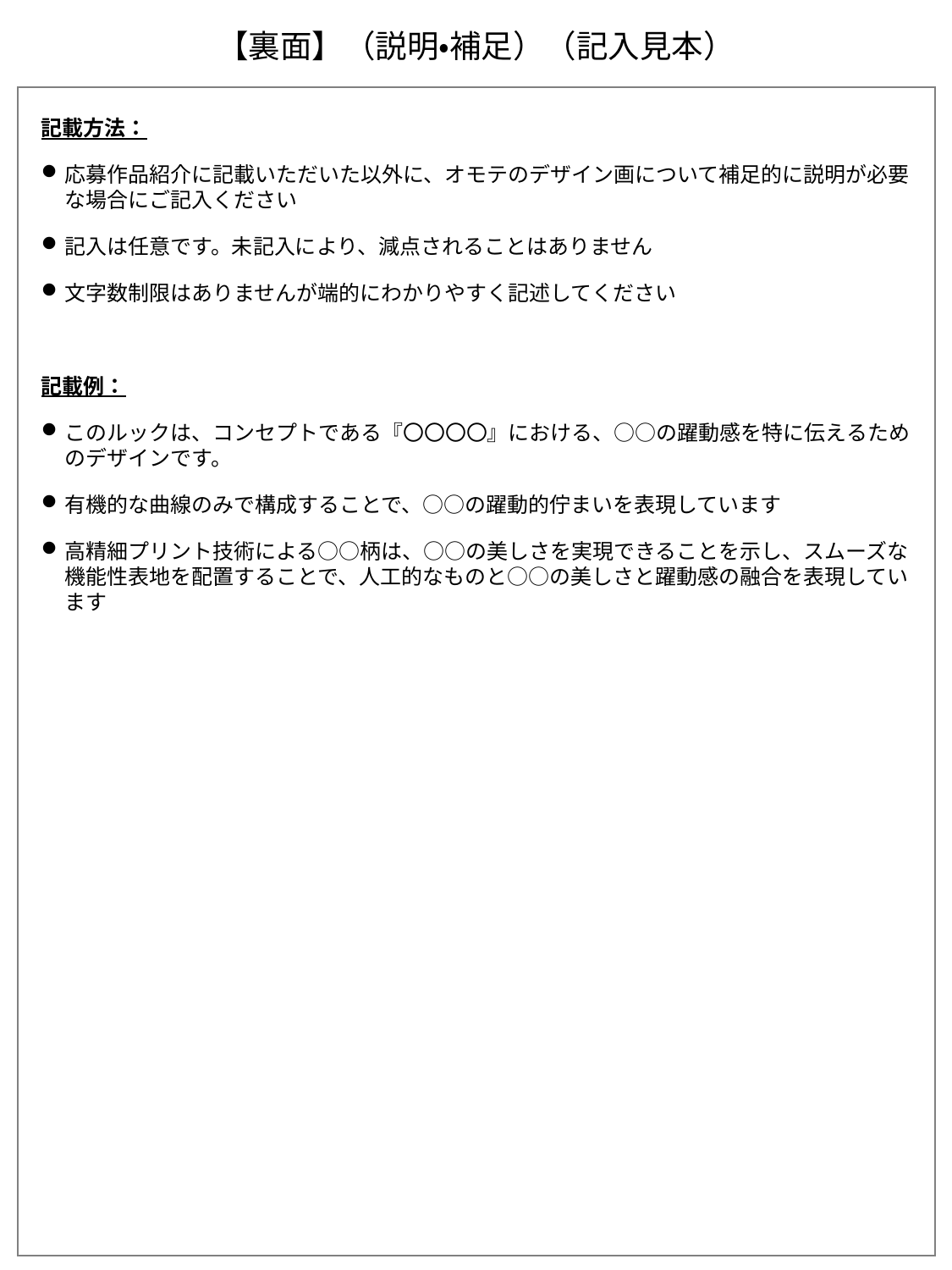

【裏面】（説明・補足）（記入見本）

記載方法：
応募作品紹介に記載いただいた以外に、オモテのデザイン画について補足的に説明が必要な場合にご記入ください
記入は任意です。未記入により、減点されることはありません
文字数制限はありませんが端的にわかりやすく記述してください

記載例：
このルックは、コンセプトである『〇〇〇〇』における、○○の躍動感を特に伝えるためのデザインです。
有機的な曲線のみで構成することで、○○の躍動的佇まいを表現しています
高精細プリント技術による○○柄は、○○の美しさを実現できることを示し、スムーズな機能性表地を配置することで、人工的なものと○○の美しさと躍動感の融合を表現しています